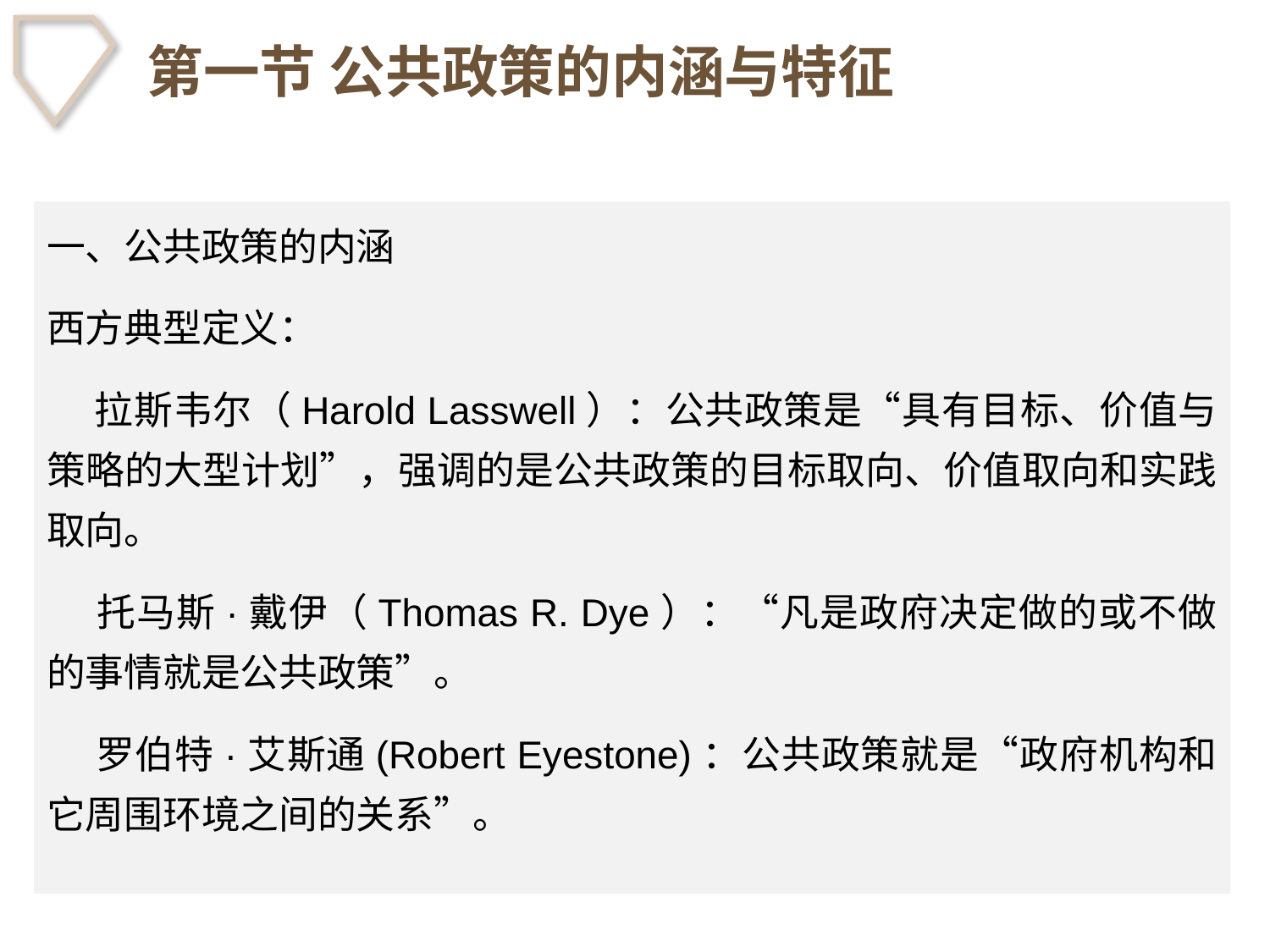

# 第一节 公共政策的内涵与特征
一、公共政策的内涵
西方典型定义：
    拉斯韦尔（Harold Lasswell）：公共政策是“具有目标、价值与策略的大型计划”，强调的是公共政策的目标取向、价值取向和实践取向。
    托马斯·戴伊（Thomas R. Dye）：“凡是政府决定做的或不做的事情就是公共政策”。
    罗伯特·艾斯通(Robert Eyestone)：公共政策就是“政府机构和它周围环境之间的关系”。